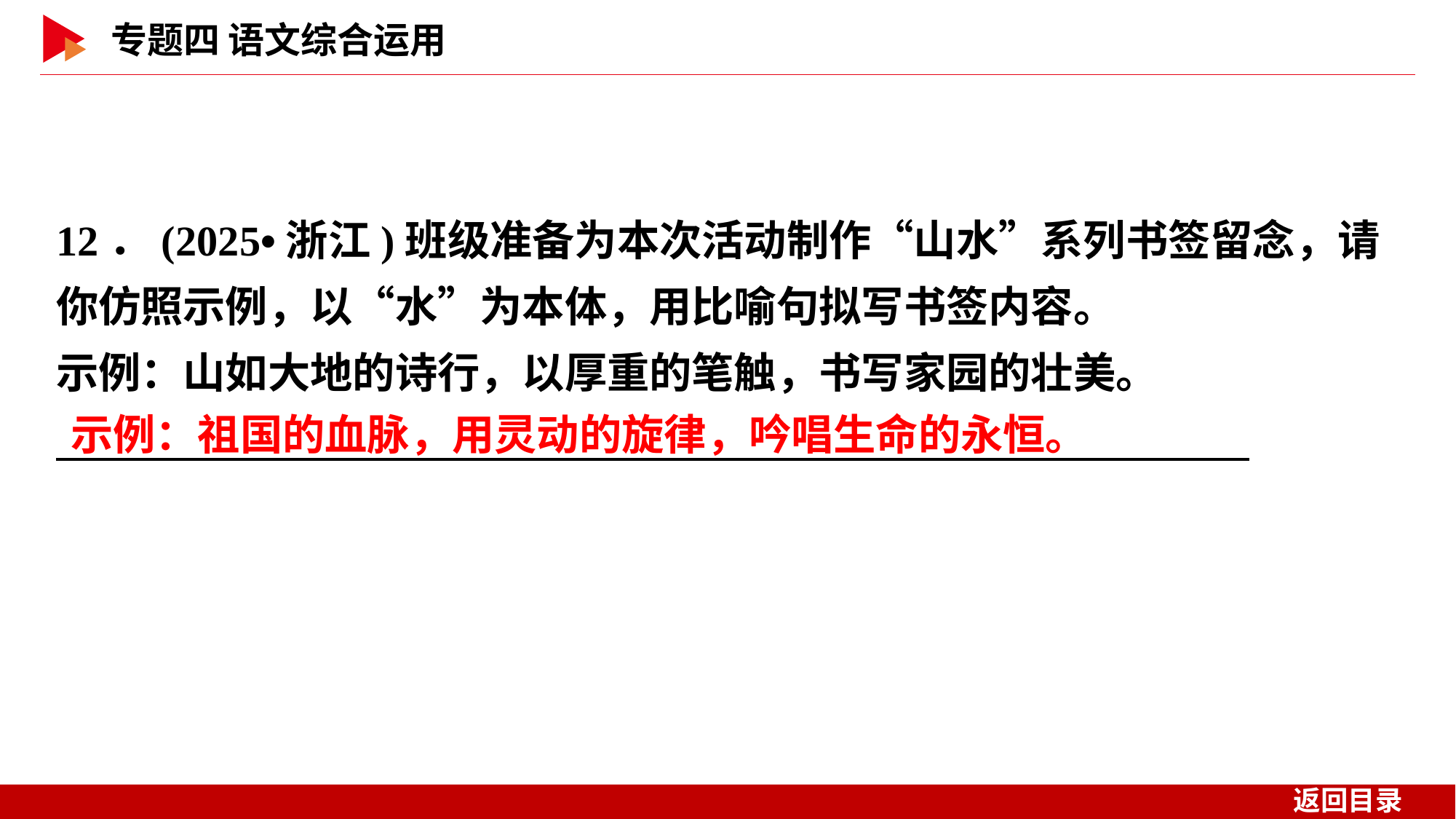

12．(2025•浙江)班级准备为本次活动制作“山水”系列书签留念，请你仿照示例，以“水”为本体，用比喻句拟写书签内容。
示例：山如大地的诗行，以厚重的笔触，书写家园的壮美。

示例：祖国的血脉，用灵动的旋律，吟唱生命的永恒。